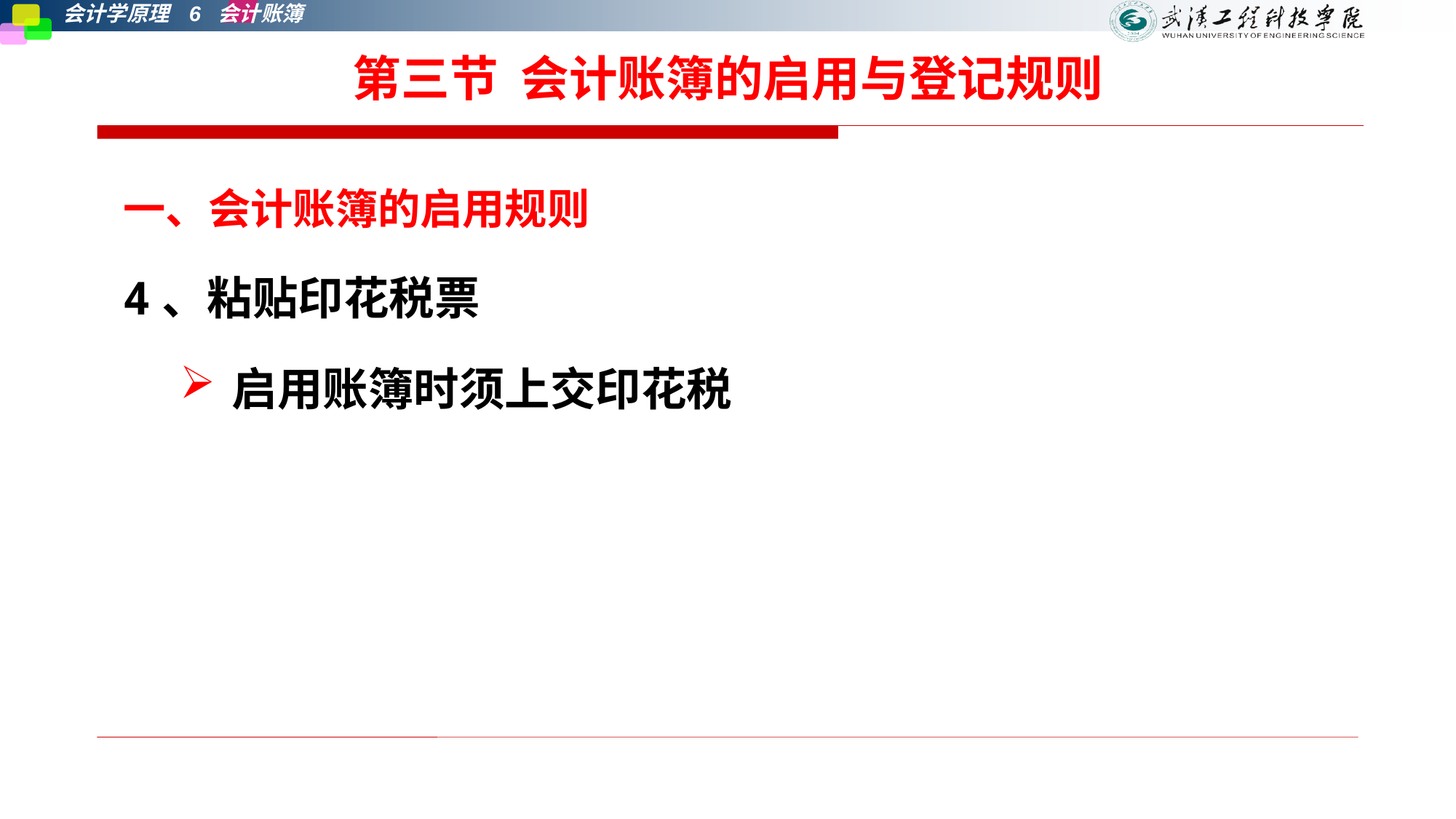

# 第三节  会计账簿的启用与登记规则
一、会计账簿的启用规则
4、粘贴印花税票
启用账簿时须上交印花税